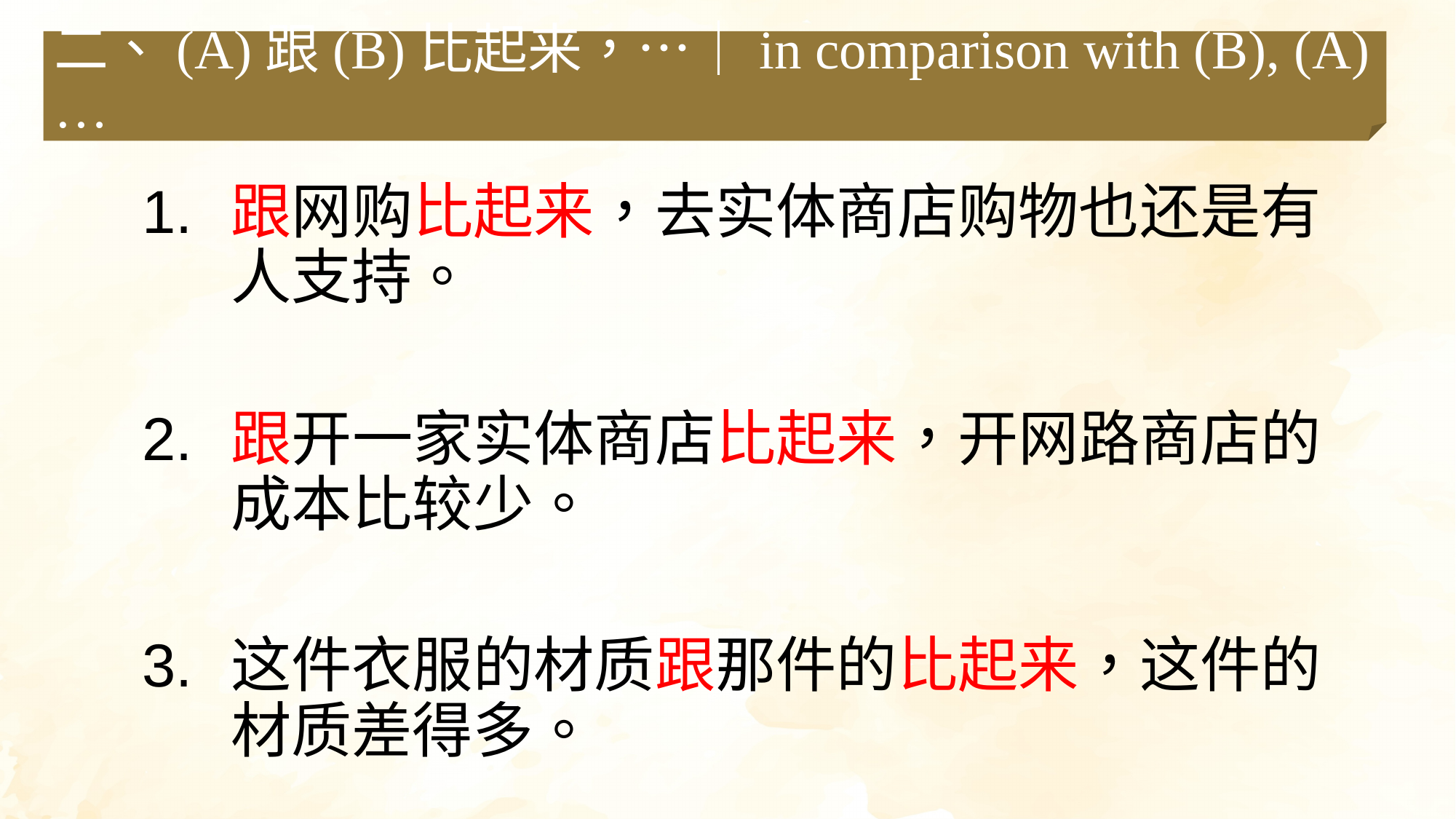

二、(A)跟(B)比起来，…｜in comparison with (B), (A)…
跟网购比起来，去实体商店购物也还是有人支持。

跟开一家实体商店比起来，开网路商店的成本比较少。

这件衣服的材质跟那件的比起来，这件的材质差得多。